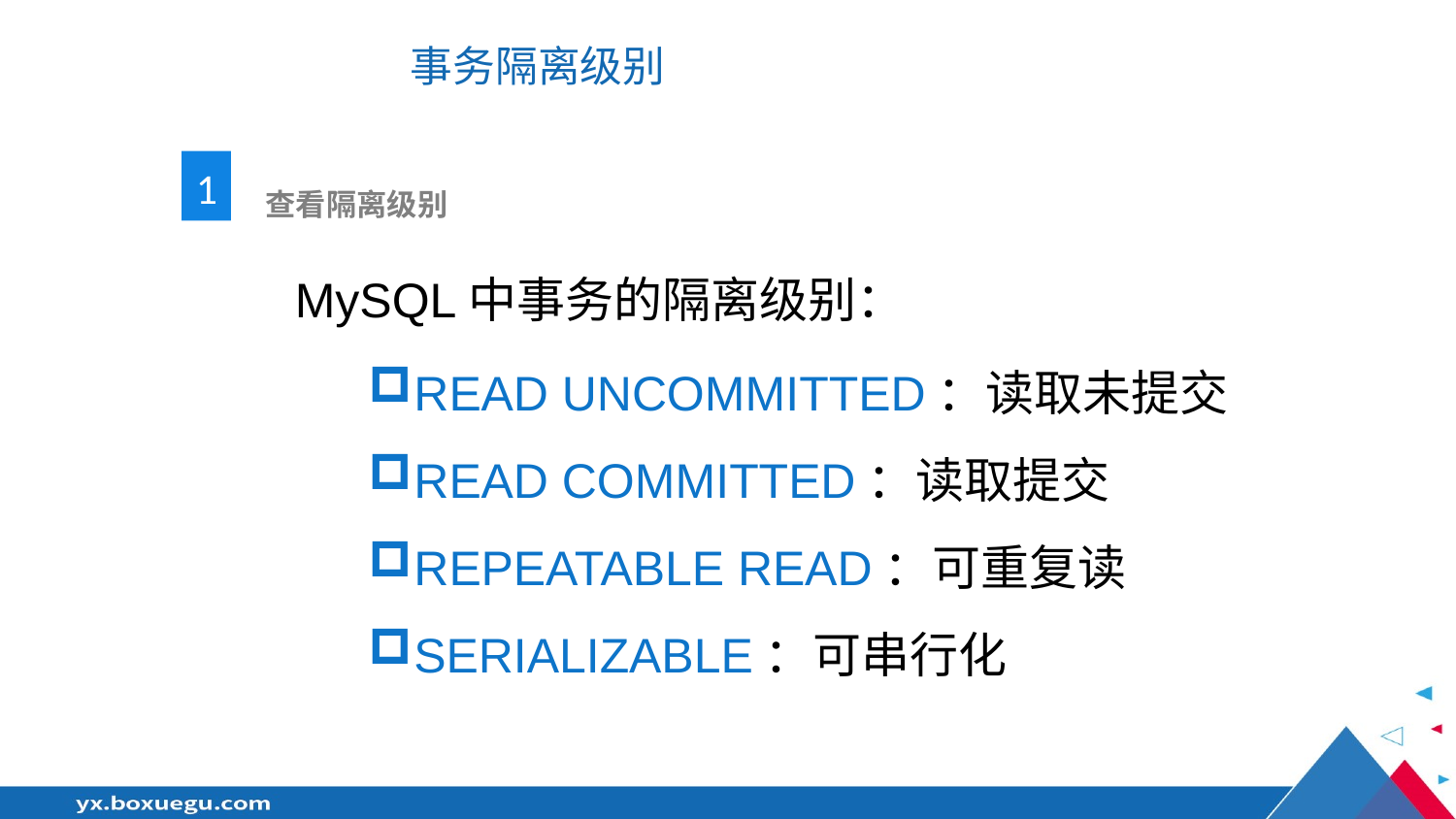

# 事务隔离级别

1
  查看隔离级别
MySQL中事务的隔离级别：
READ UNCOMMITTED：读取未提交
READ COMMITTED：读取提交
REPEATABLE READ：可重复读
SERIALIZABLE：可串行化